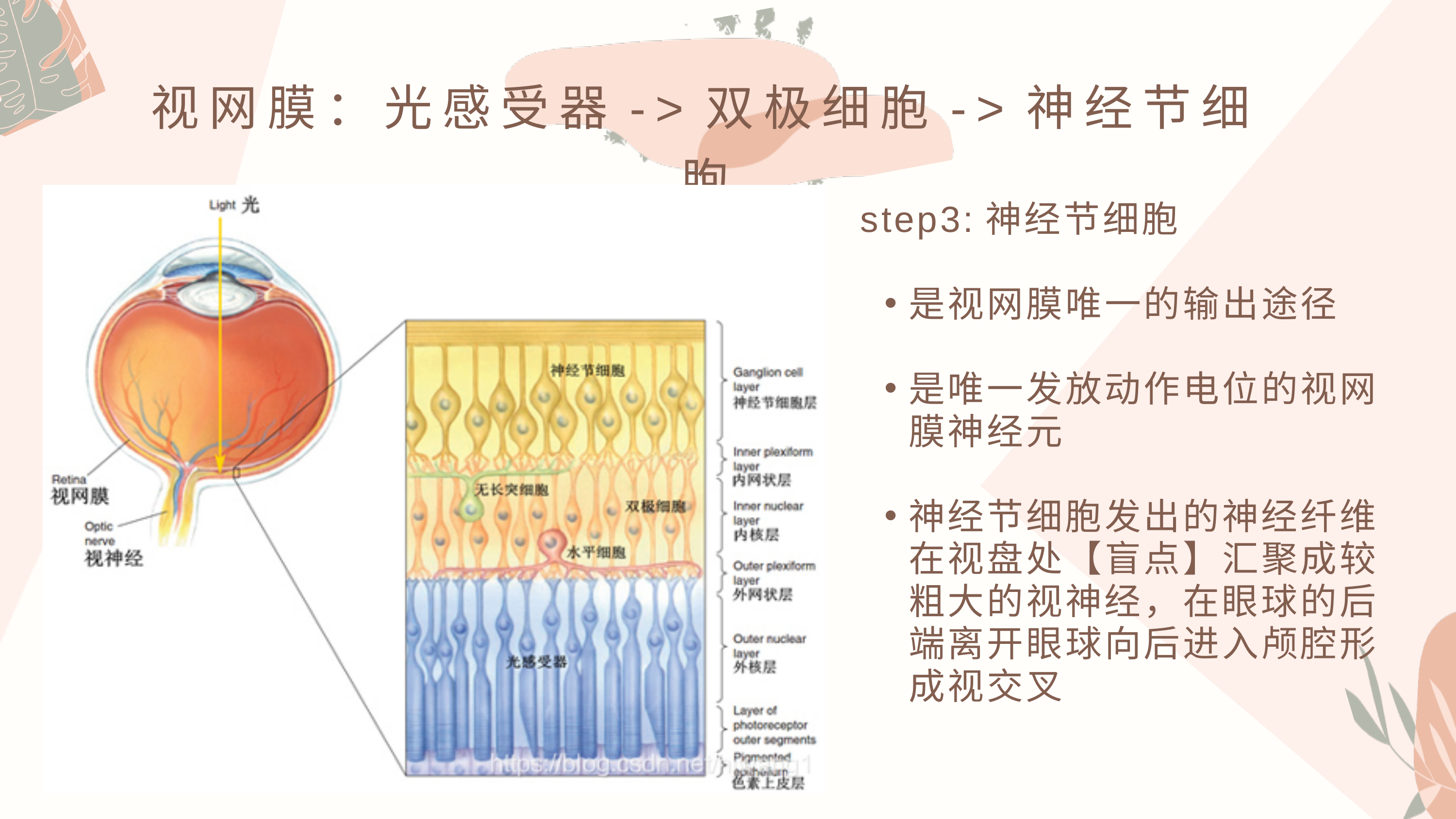

视网膜：光感受器->双极细胞->神经节细胞

step3:神经节细胞

是视网膜唯一的输出途径

是唯一发放动作电位的视网膜神经元

神经节细胞发出的神经纤维在视盘处【盲点】汇聚成较粗大的视神经，在眼球的后端离开眼球向后进入颅腔形成视交叉